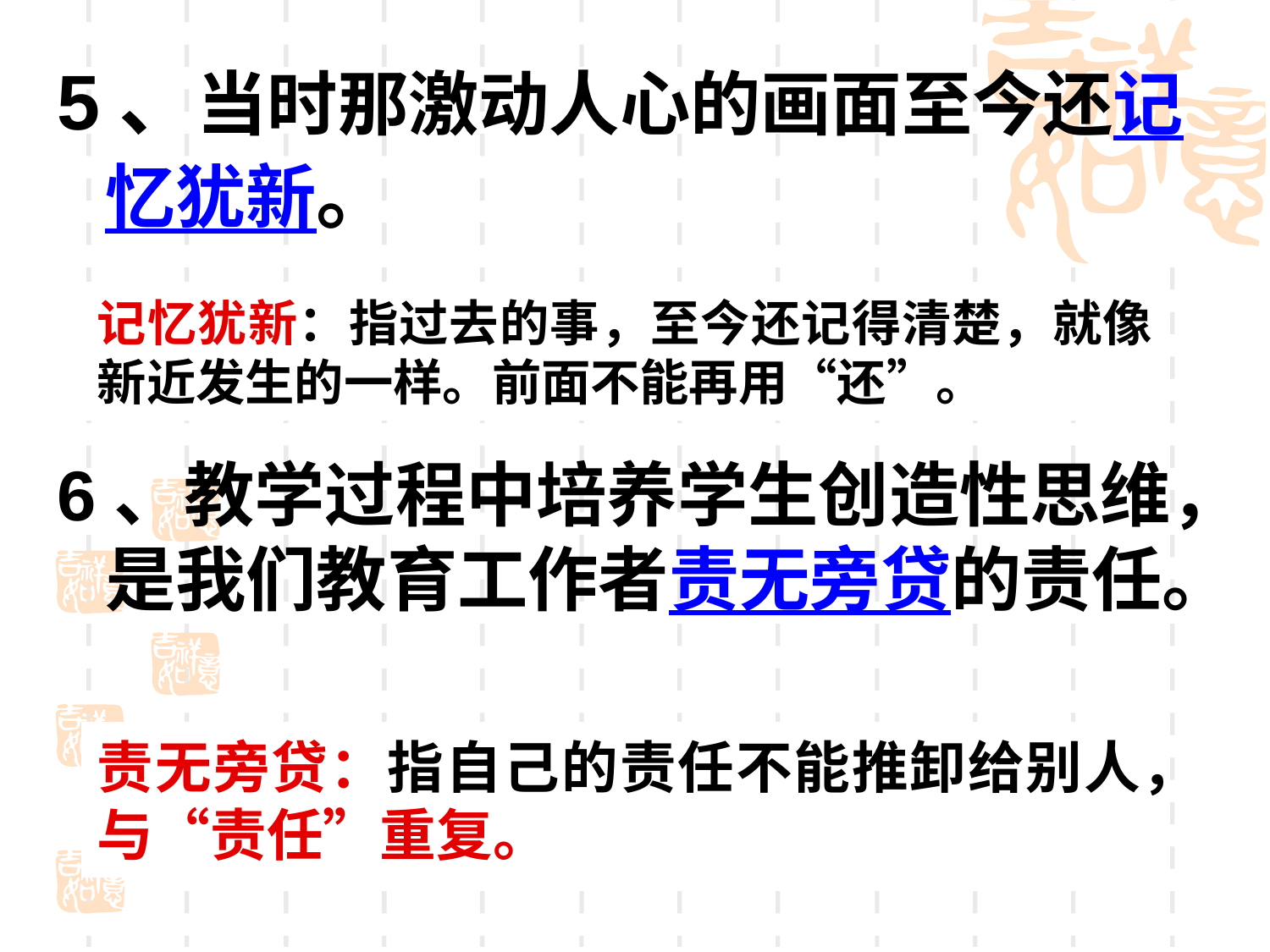

5、当时那激动人心的画面至今还记忆犹新。

6、教学过程中培养学生创造性思维，是我们教育工作者责无旁贷的责任。
记忆犹新：指过去的事，至今还记得清楚，就像新近发生的一样。前面不能再用“还”。
责无旁贷：指自己的责任不能推卸给别人，与“责任”重复。